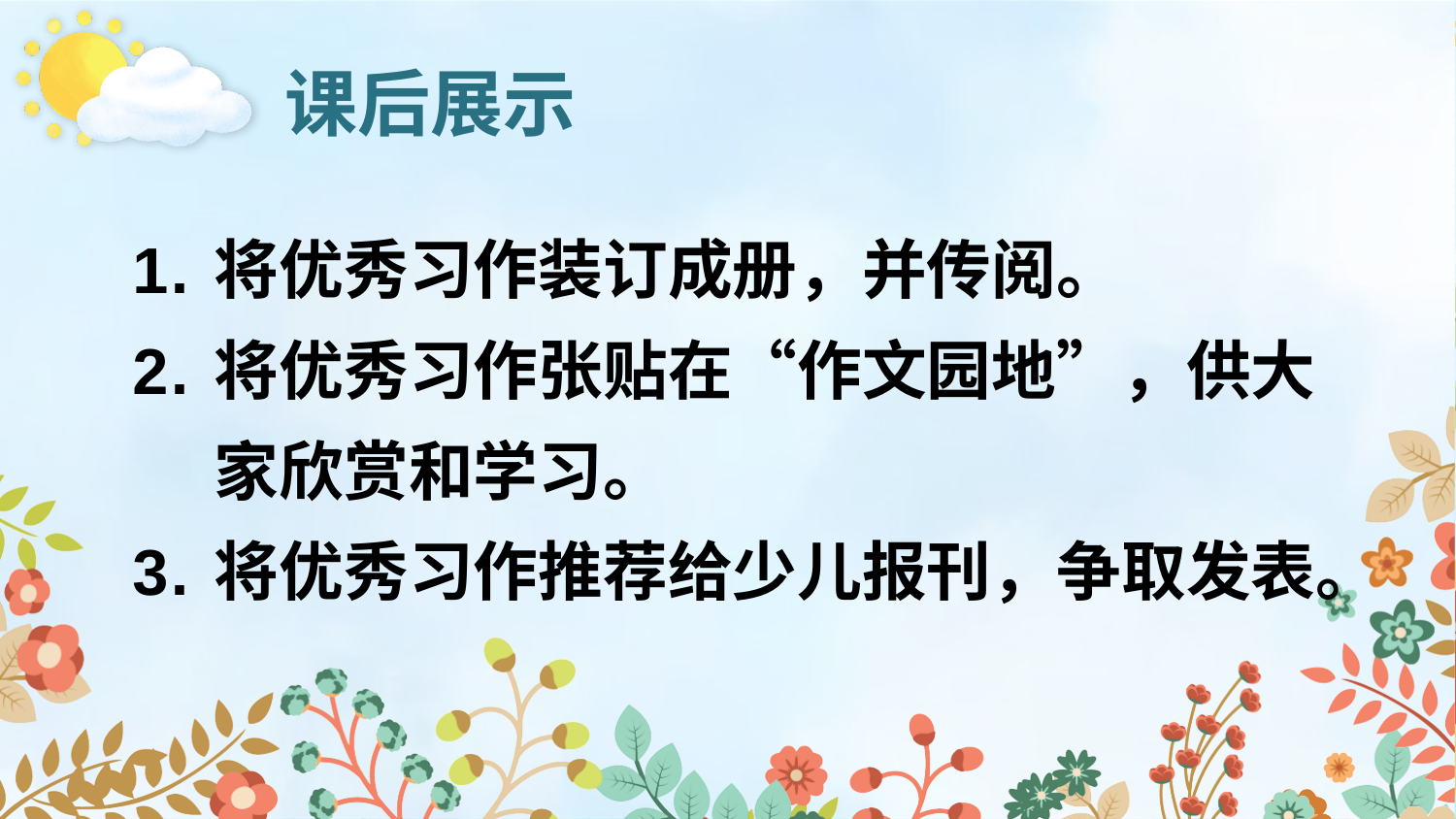

课后展示
将优秀习作装订成册，并传阅。
将优秀习作张贴在“作文园地”，供大家欣赏和学习。
将优秀习作推荐给少儿报刊，争取发表。